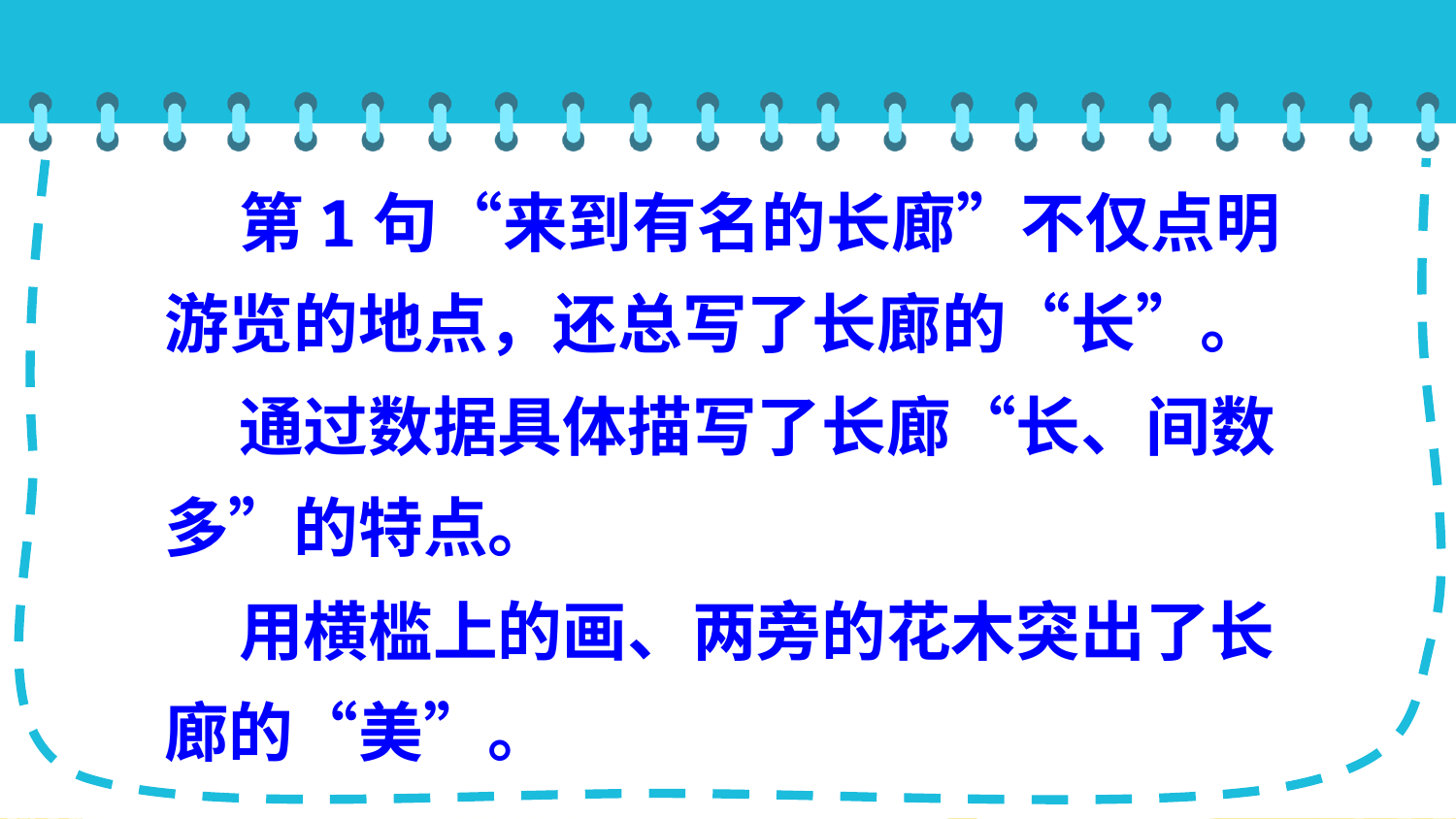

第1句“来到有名的长廊”不仅点明游览的地点，还总写了长廊的“长”。
    通过数据具体描写了长廊“长、间数多”的特点。
    用横槛上的画、两旁的花木突出了长廊的“美”。